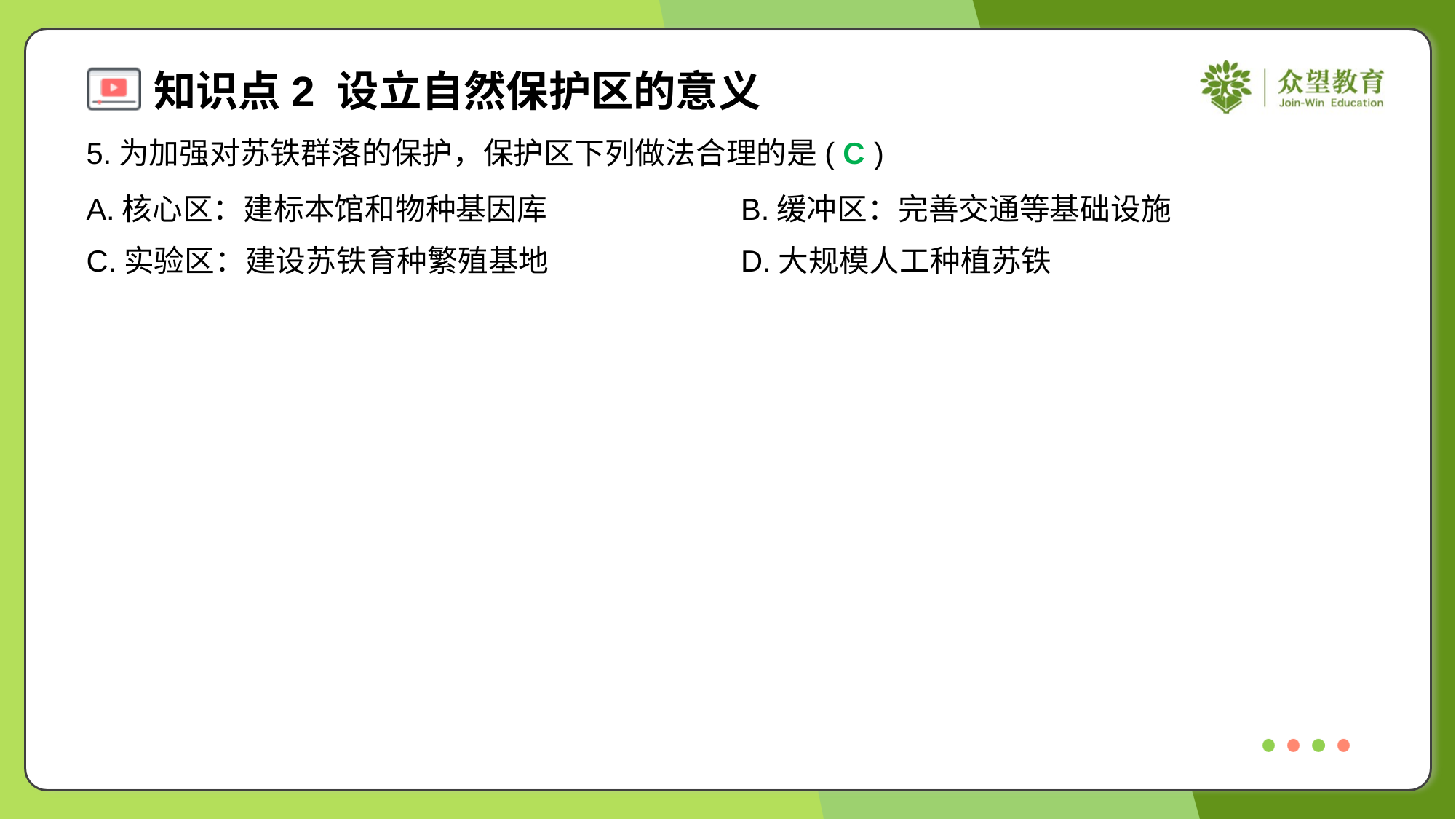

5.为加强对苏铁群落的保护，保护区下列做法合理的是(     )
C
A.核心区：建标本馆和物种基因库	B.缓冲区：完善交通等基础设施
C.实验区：建设苏铁育种繁殖基地	D.大规模人工种植苏铁